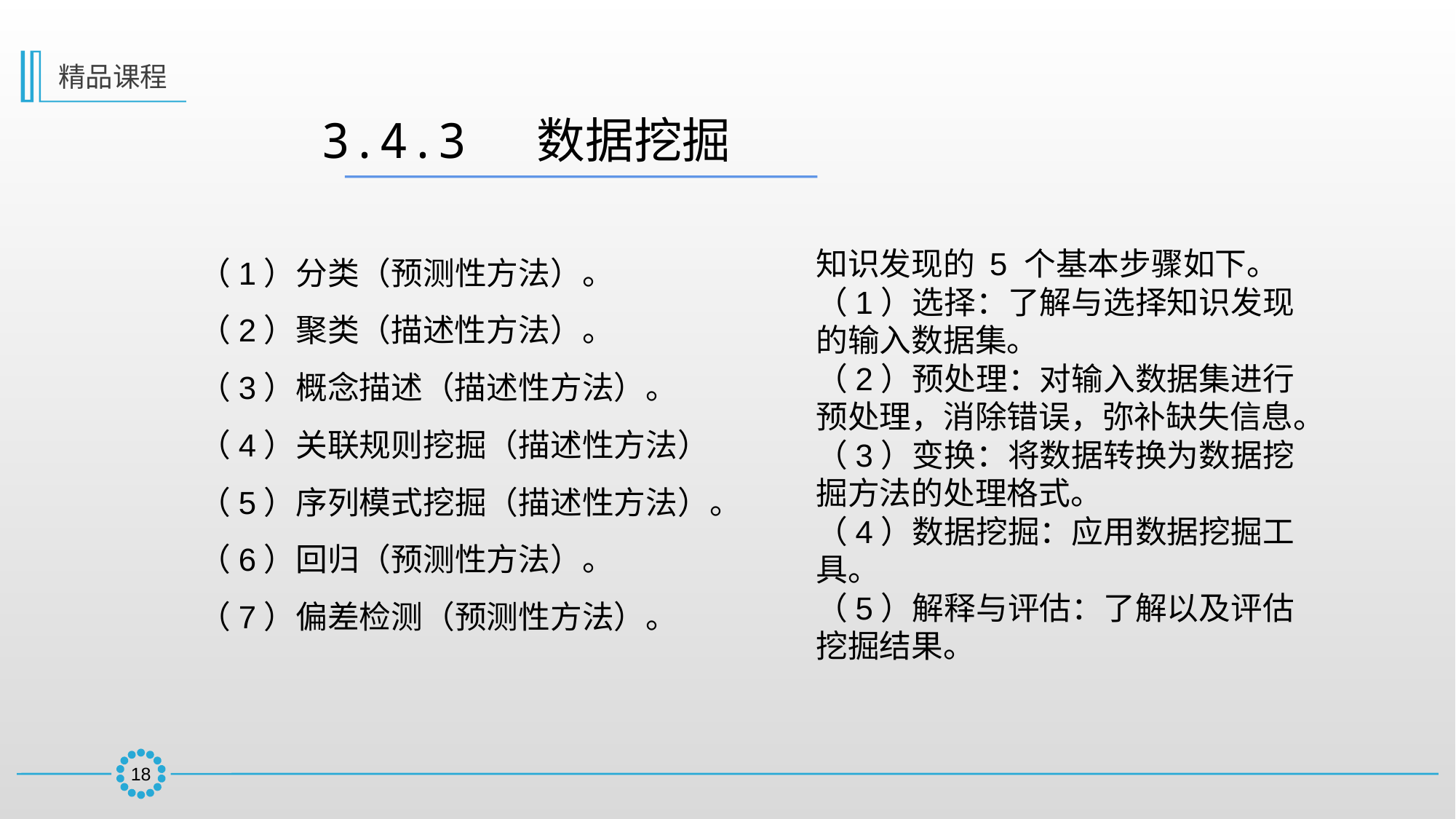

精品课程
3.4.3  数据挖掘

（1）分类（预测性方法）。
（2）聚类（描述性方法）。
（3）概念描述（描述性方法）。
（4）关联规则挖掘（描述性方法）
（5）序列模式挖掘（描述性方法）。
（6）回归（预测性方法）。
（7）偏差检测（预测性方法）。
知识发现的 5 个基本步骤如下。
（1）选择：了解与选择知识发现的输入数据集。
（2）预处理：对输入数据集进行预处理，消除错误，弥补缺失信息。
（3）变换：将数据转换为数据挖掘方法的处理格式。
（4）数据挖掘：应用数据挖掘工具。
（5）解释与评估：了解以及评估挖掘结果。

18